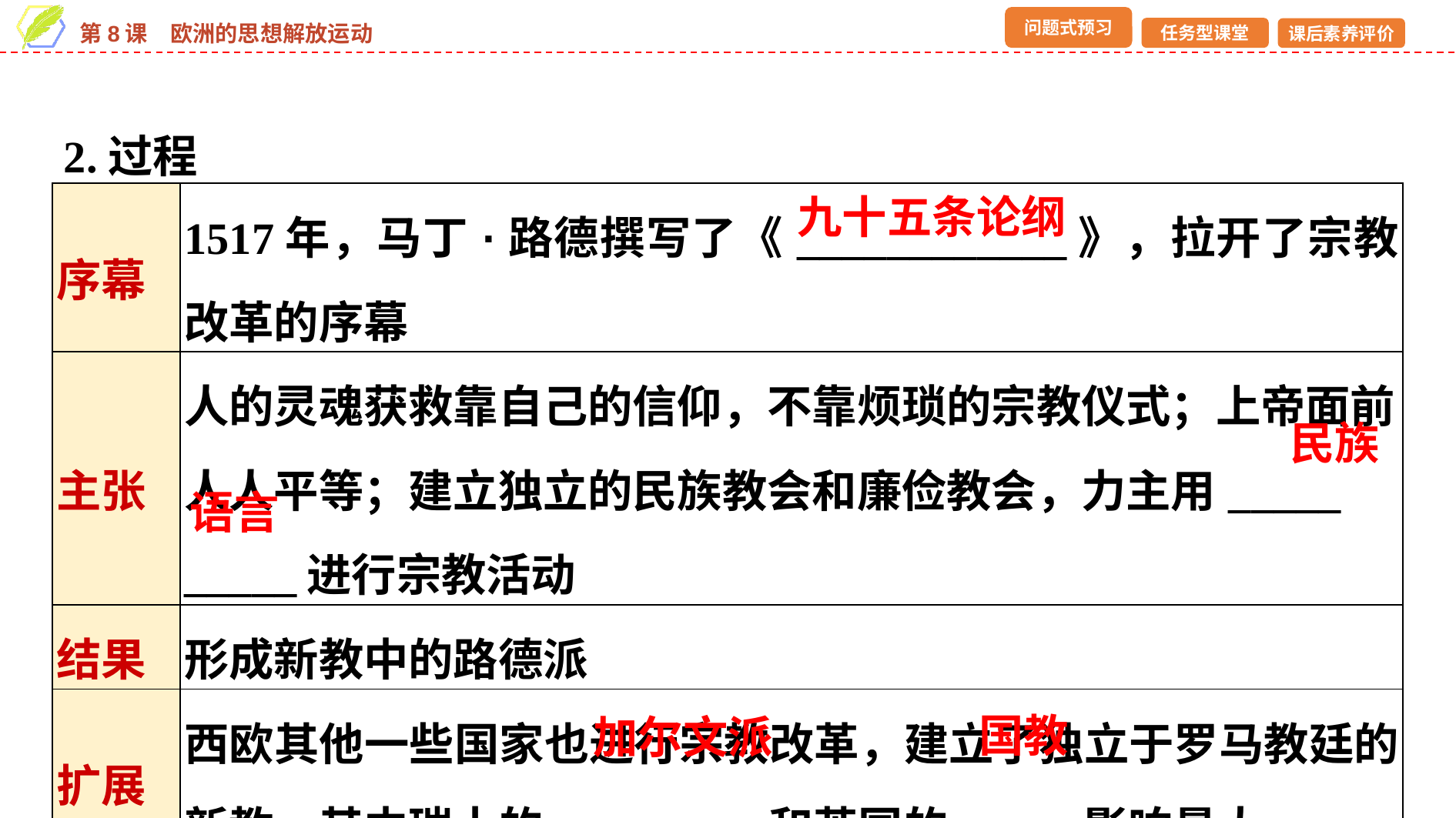

2.过程
| 序幕 | 1517年，马丁·路德撰写了《\_\_\_\_\_\_\_\_\_\_\_\_》，拉开了宗教改革的序幕 |
| --- | --- |
| 主张 | 人的灵魂获救靠自己的信仰，不靠烦琐的宗教仪式；上帝面前人人平等；建立独立的民族教会和廉俭教会，力主用\_\_\_\_\_ \_\_\_\_\_进行宗教活动 |
| 结果 | 形成新教中的路德派 |
| 扩展 | 西欧其他一些国家也进行宗教改革，建立了独立于罗马教廷的新教，其中瑞士的\_\_\_\_\_\_\_\_\_和英国的\_\_\_\_\_影响最大 |
九十五条论纲
民族
语言
国教
加尔文派